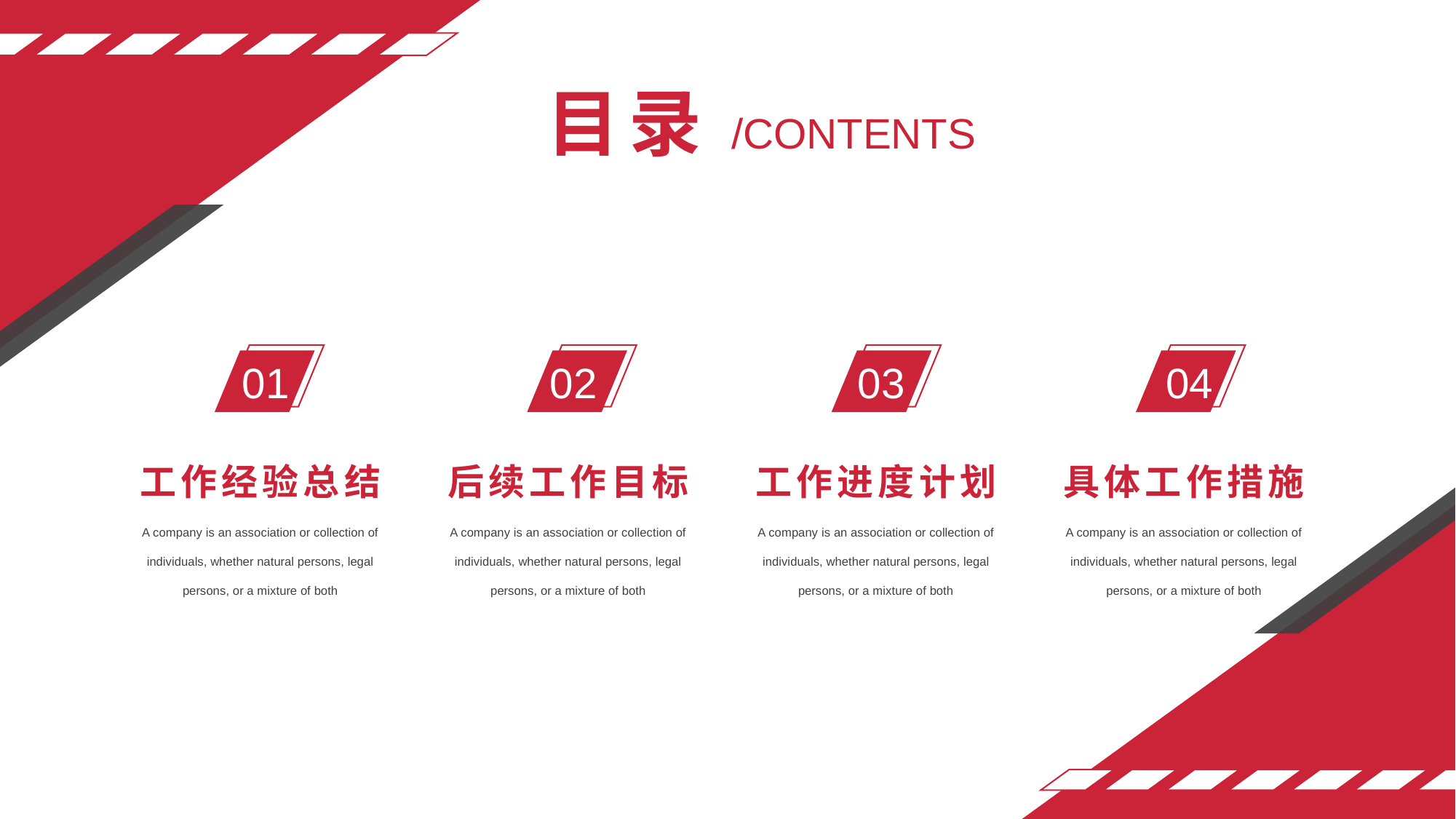

目录
/CONTENTS

01
02
03
04
工作经验总结
后续工作目标
工作进度计划
具体工作措施

A company is an association or collection of individuals, whether natural persons, legal persons, or a mixture of both
A company is an association or collection of individuals, whether natural persons, legal persons, or a mixture of both
A company is an association or collection of individuals, whether natural persons, legal persons, or a mixture of both
A company is an association or collection of individuals, whether natural persons, legal persons, or a mixture of both